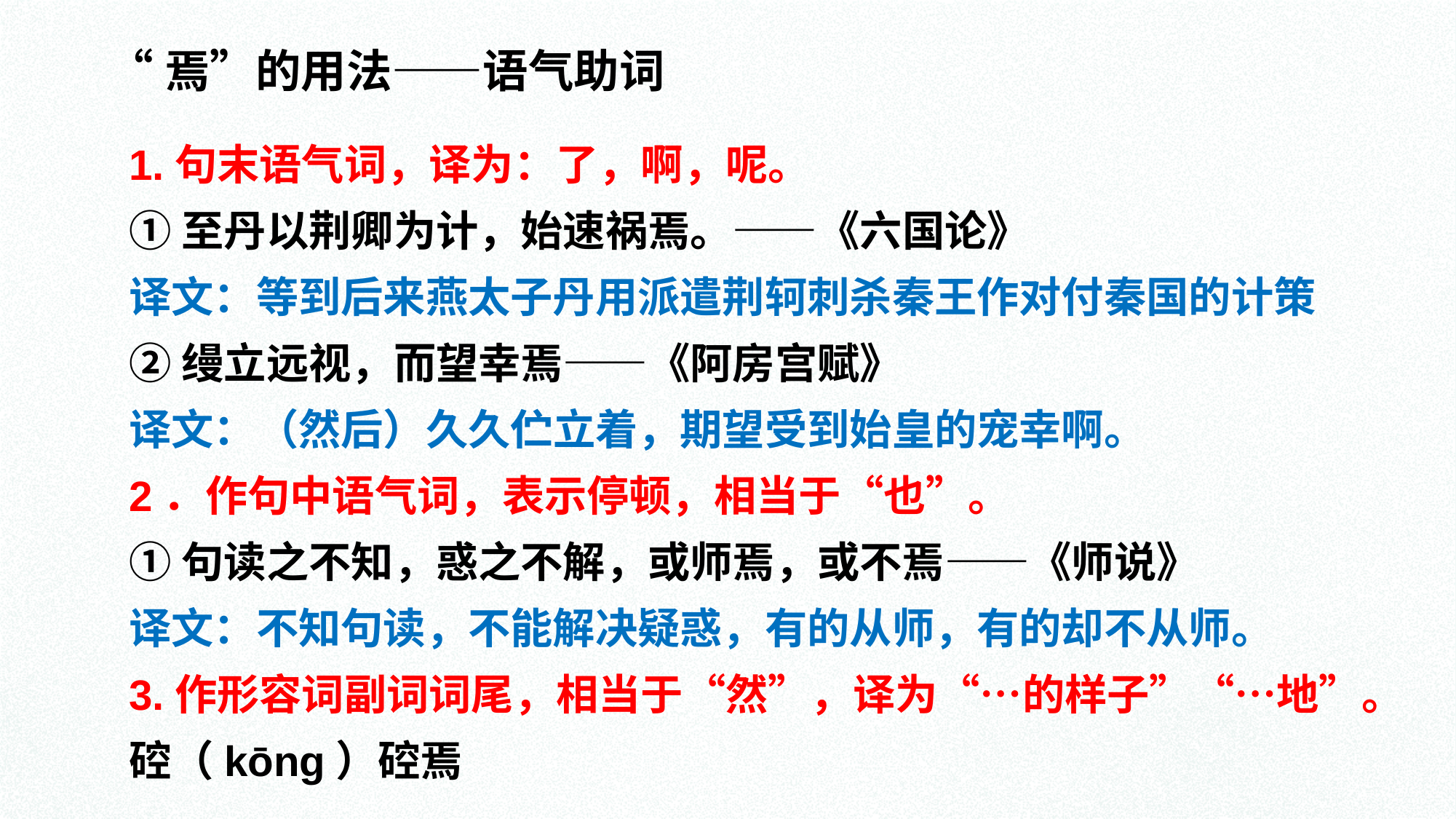

“焉”的用法——语气助词
1.句末语气词，译为：了，啊，呢。
①至丹以荆卿为计，始速祸焉。——《六国论》
译文：等到后来燕太子丹用派遣荆轲刺杀秦王作对付秦国的计策
②缦立远视，而望幸焉——《阿房宫赋》
译文：（然后）久久伫立着，期望受到始皇的宠幸啊。
2．作句中语气词，表示停顿，相当于“也”。
①句读之不知，惑之不解，或师焉，或不焉——《师说》
译文：不知句读，不能解决疑惑，有的从师，有的却不从师。
3.作形容词副词词尾，相当于“然”，译为“…的样子”“…地”。
硿（kōng）硿焉